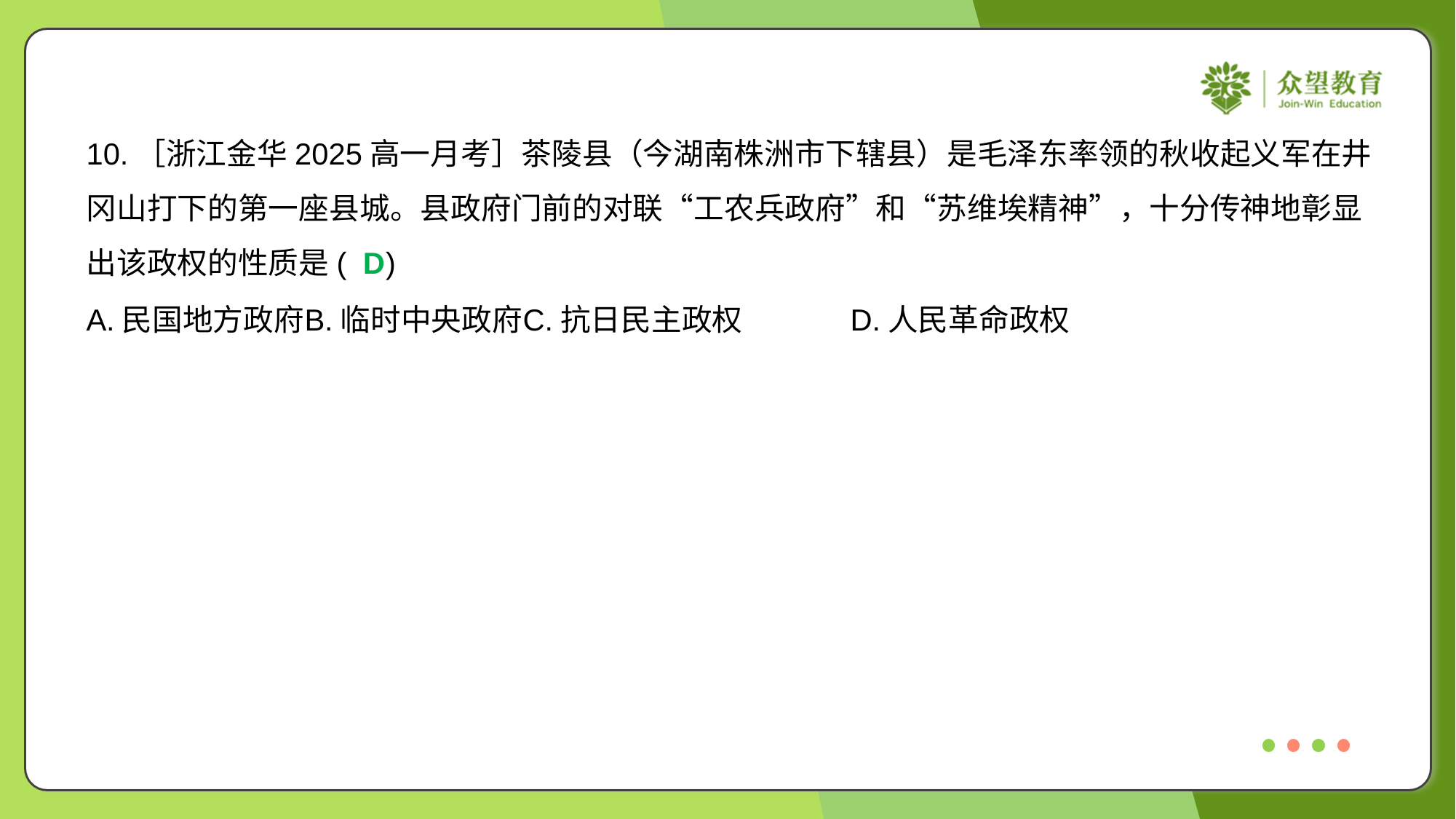

10.［浙江金华2025高一月考］茶陵县（今湖南株洲市下辖县）是毛泽东率领的秋收起义军在井
冈山打下的第一座县城。县政府门前的对联“工农兵政府”和“苏维埃精神”，十分传神地彰显
出该政权的性质是(     )
D
A.民国地方政府	B.临时中央政府	C.抗日民主政权	D.人民革命政权